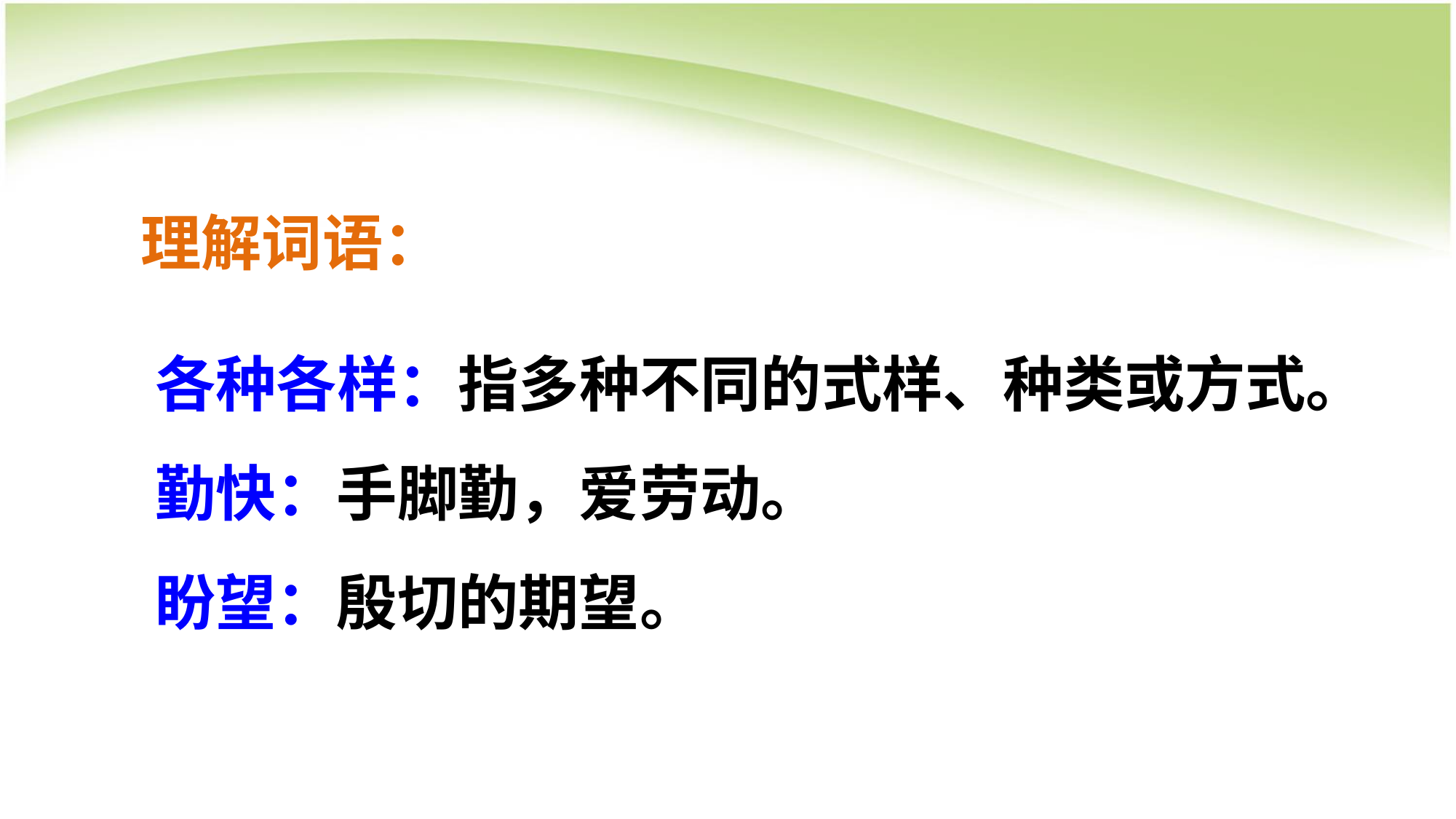

理解词语：
各种各样：指多种不同的式样、种类或方式。
勤快：手脚勤，爱劳动。
盼望：殷切的期望。